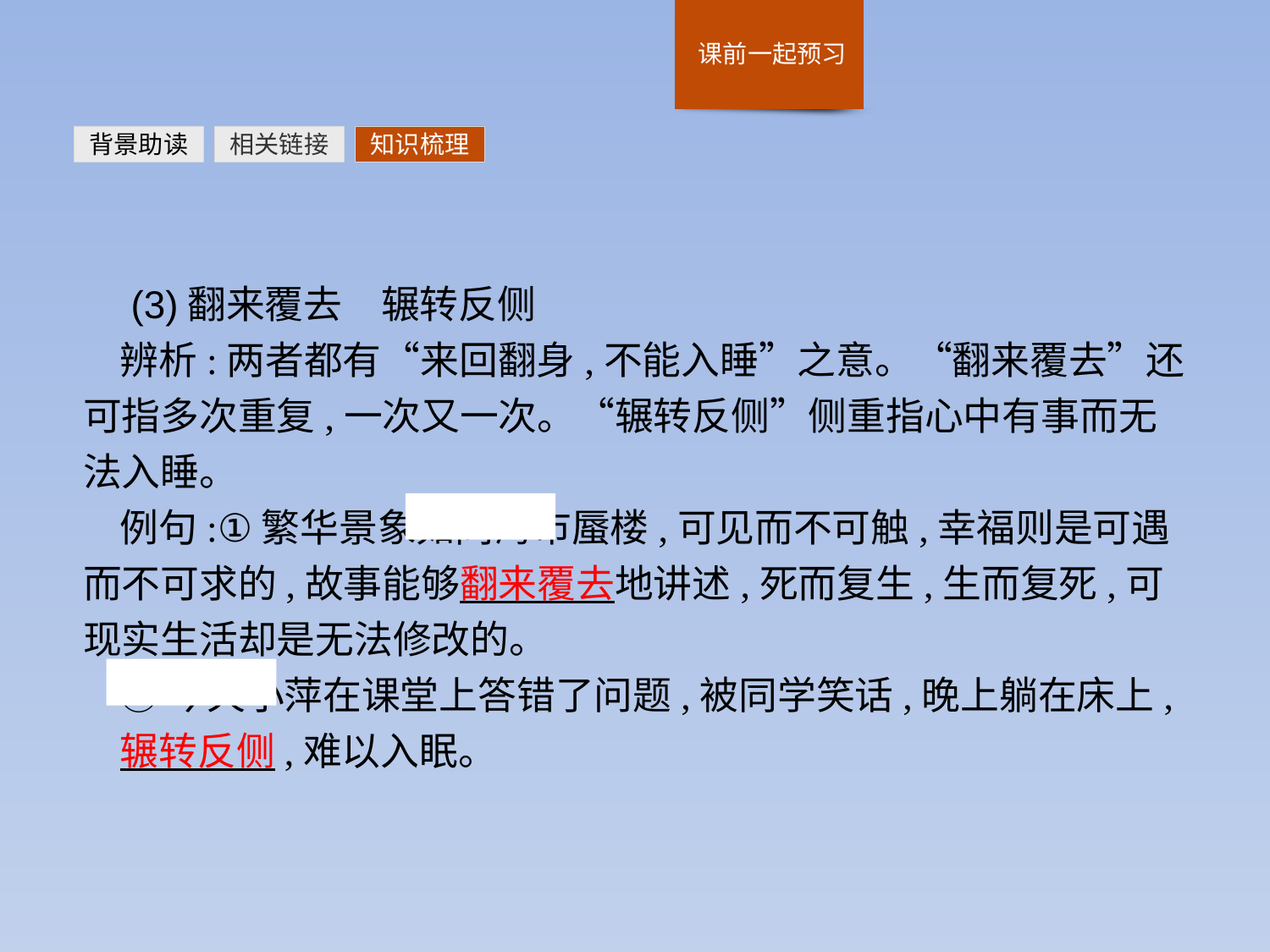

背景助读
相关链接
知识梳理
 (3)翻来覆去　辗转反侧
辨析:两者都有“来回翻身,不能入睡”之意。“翻来覆去”还可指多次重复,一次又一次。“辗转反侧”侧重指心中有事而无法入睡。
例句:①繁华景象如同海市蜃楼,可见而不可触,幸福则是可遇而不可求的,故事能够翻来覆去地讲述,死而复生,生而复死,可现实生活却是无法修改的。
②今天小萍在课堂上答错了问题,被同学笑话,晚上躺在床上,
辗转反侧,难以入眠。